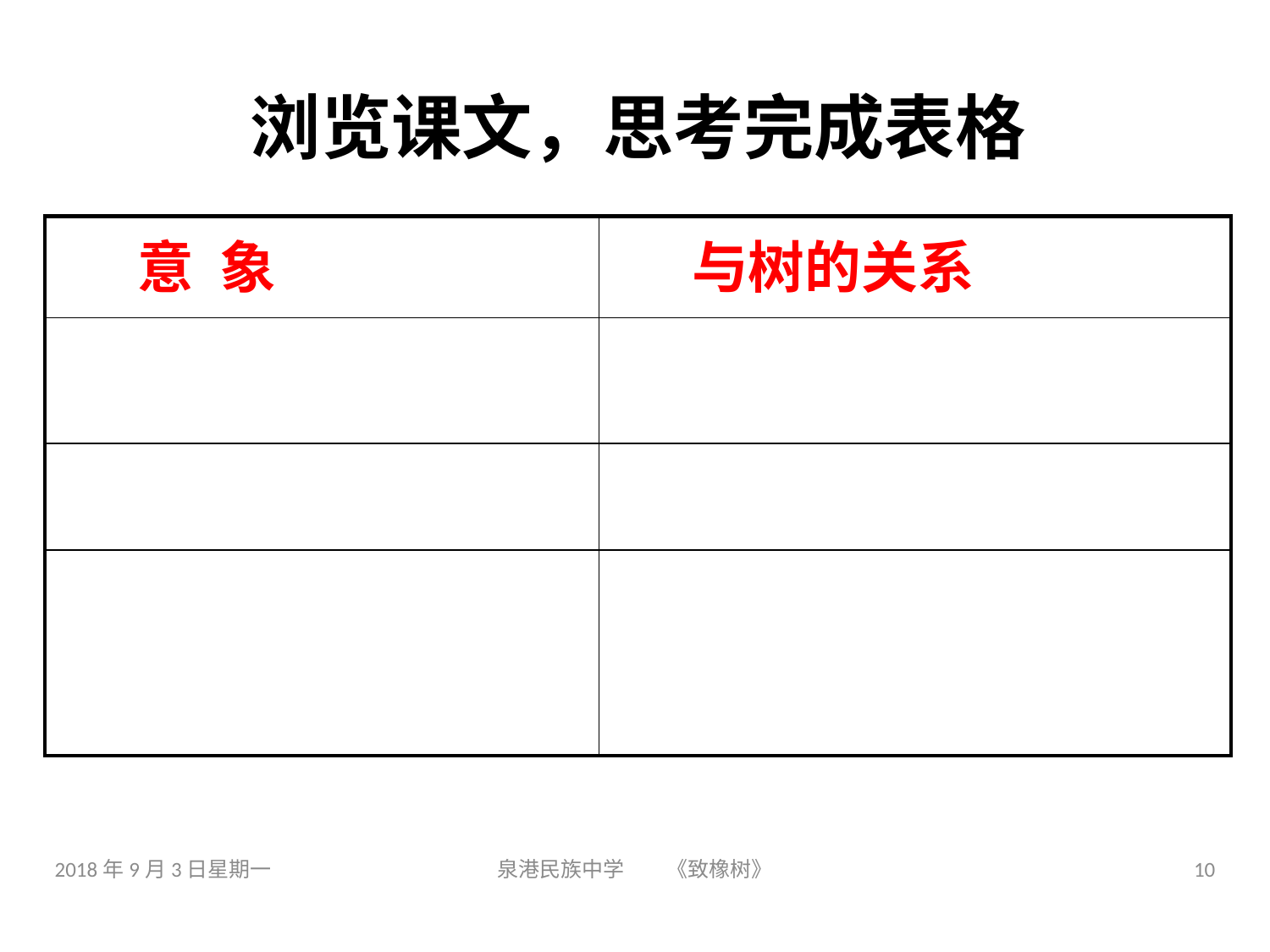

# 浏览课文，思考完成表格
| 意 象 | 与树的关系 |
| --- | --- |
|  |  |
|  |  |
|  |  |
2018年9月3日星期一
泉港民族中学         《致橡树》
10